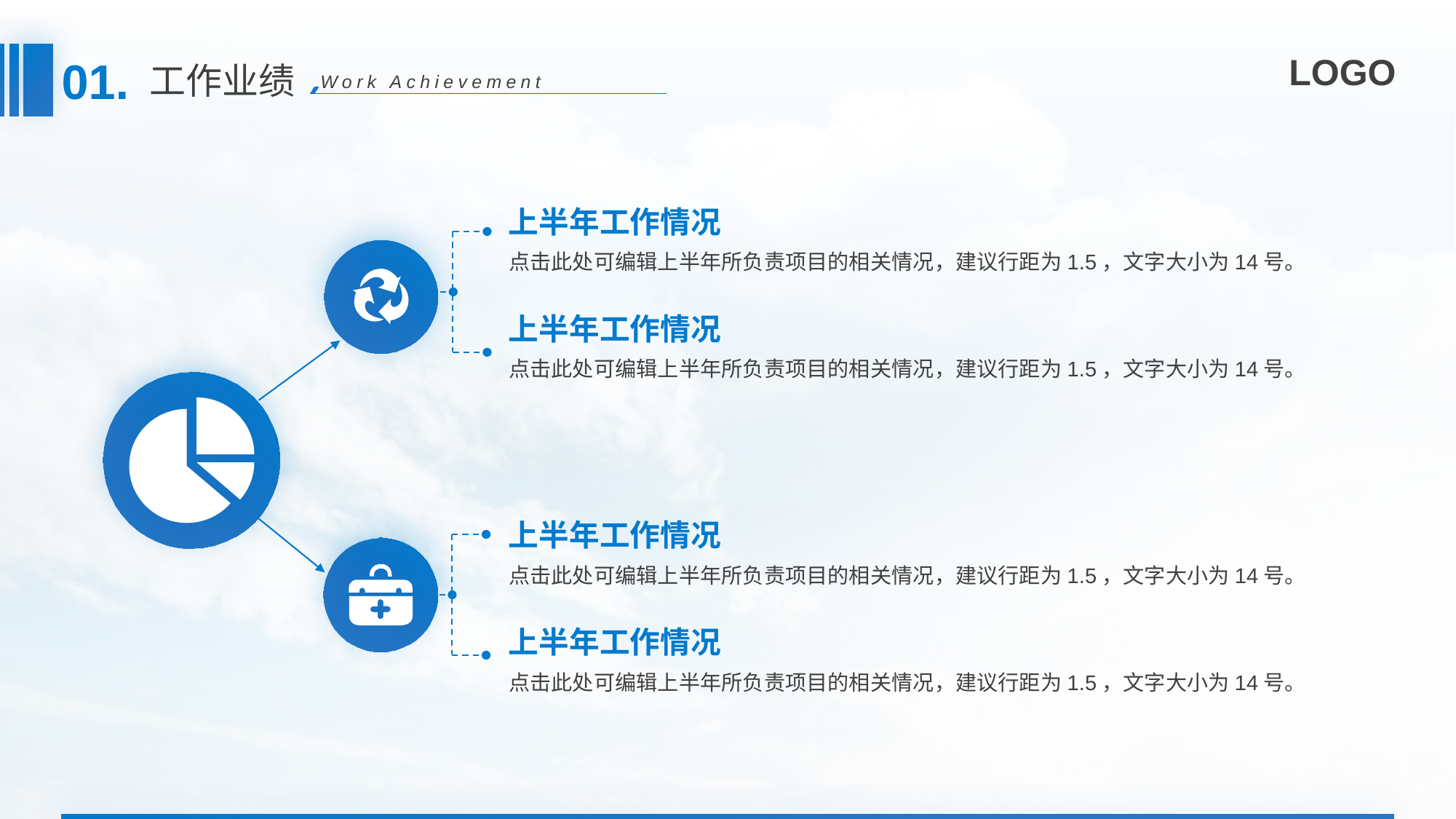

01.
工作业绩
Work Achievement

上半年工作情况
点击此处可编辑上半年所负责项目的相关情况，建议行距为1.5，文字大小为14号。

上半年工作情况
点击此处可编辑上半年所负责项目的相关情况，建议行距为1.5，文字大小为14号。

上半年工作情况

点击此处可编辑上半年所负责项目的相关情况，建议行距为1.5，文字大小为14号。
上半年工作情况
点击此处可编辑上半年所负责项目的相关情况，建议行距为1.5，文字大小为14号。